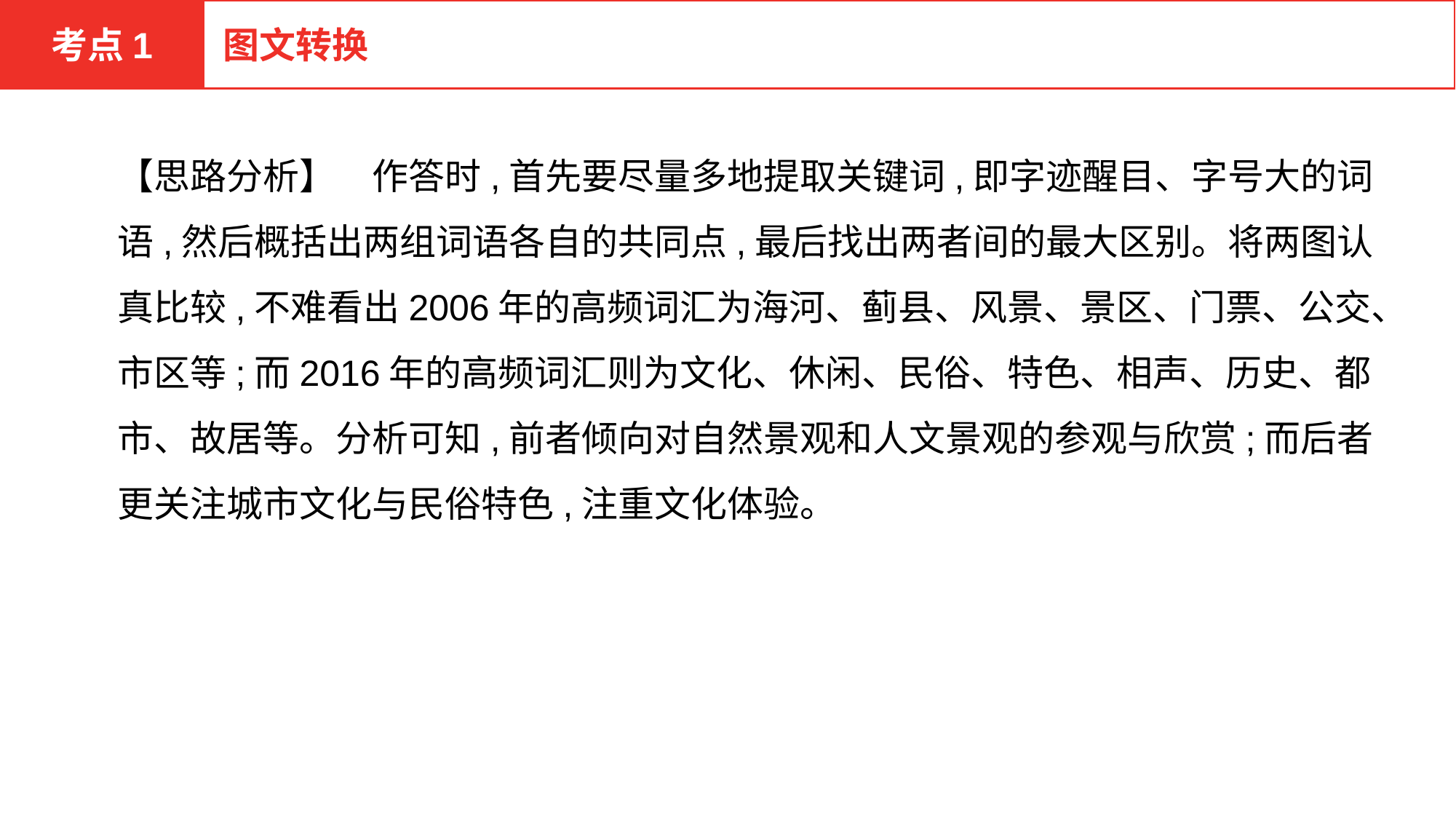

考点1
图文转换
【思路分析】　作答时,首先要尽量多地提取关键词,即字迹醒目、字号大的词语,然后概括出两组词语各自的共同点,最后找出两者间的最大区别。将两图认真比较,不难看出2006年的高频词汇为海河、蓟县、风景、景区、门票、公交、市区等;而2016年的高频词汇则为文化、休闲、民俗、特色、相声、历史、都市、故居等。分析可知,前者倾向对自然景观和人文景观的参观与欣赏;而后者更关注城市文化与民俗特色,注重文化体验。